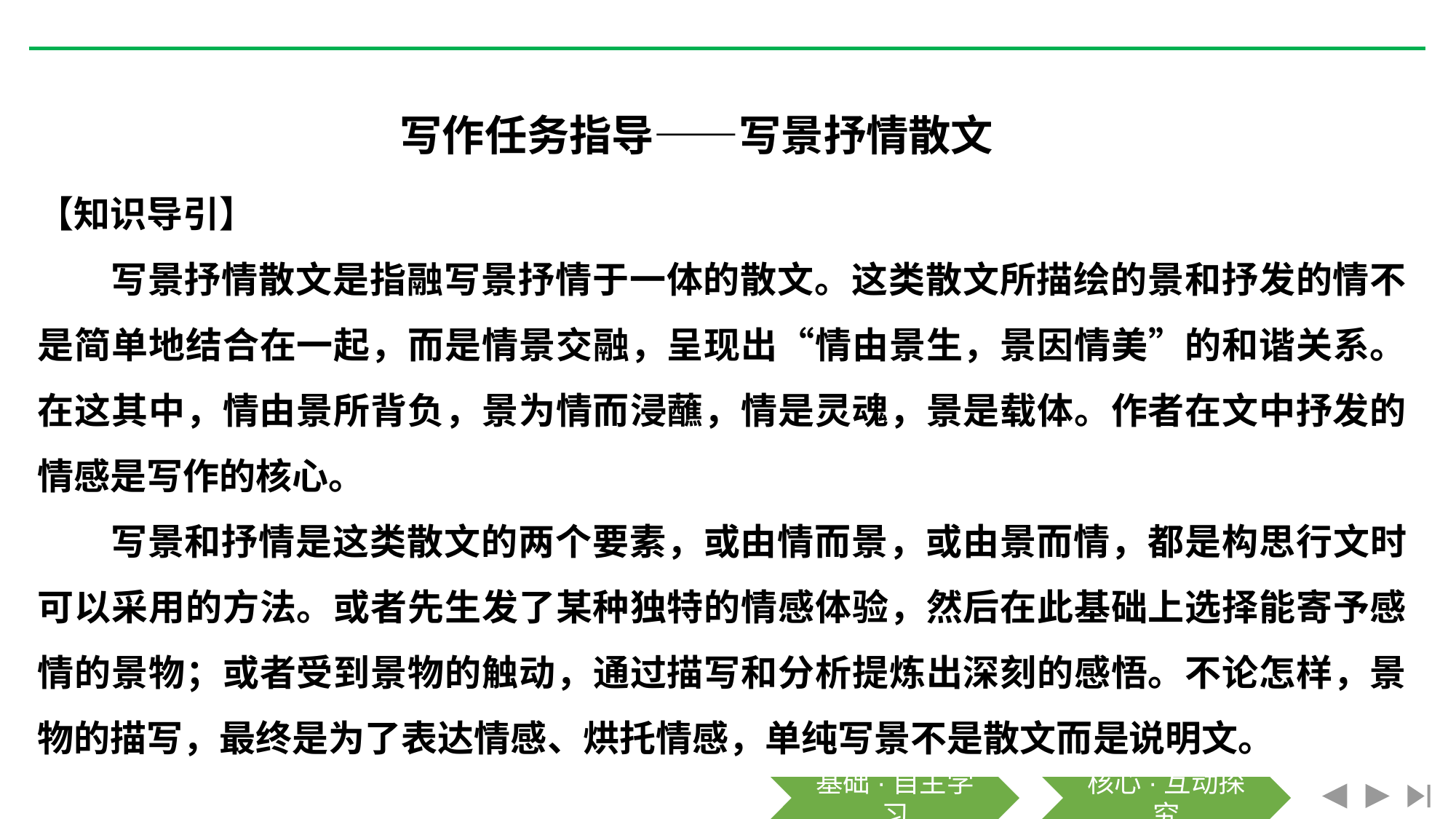

写作任务指导——写景抒情散文
【知识导引】
写景抒情散文是指融写景抒情于一体的散文。这类散文所描绘的景和抒发的情不是简单地结合在一起，而是情景交融，呈现出“情由景生，景因情美”的和谐关系。在这其中，情由景所背负，景为情而浸蘸，情是灵魂，景是载体。作者在文中抒发的情感是写作的核心。
写景和抒情是这类散文的两个要素，或由情而景，或由景而情，都是构思行文时可以采用的方法。或者先生发了某种独特的情感体验，然后在此基础上选择能寄予感情的景物；或者受到景物的触动，通过描写和分析提炼出深刻的感悟。不论怎样，景物的描写，最终是为了表达情感、烘托情感，单纯写景不是散文而是说明文。